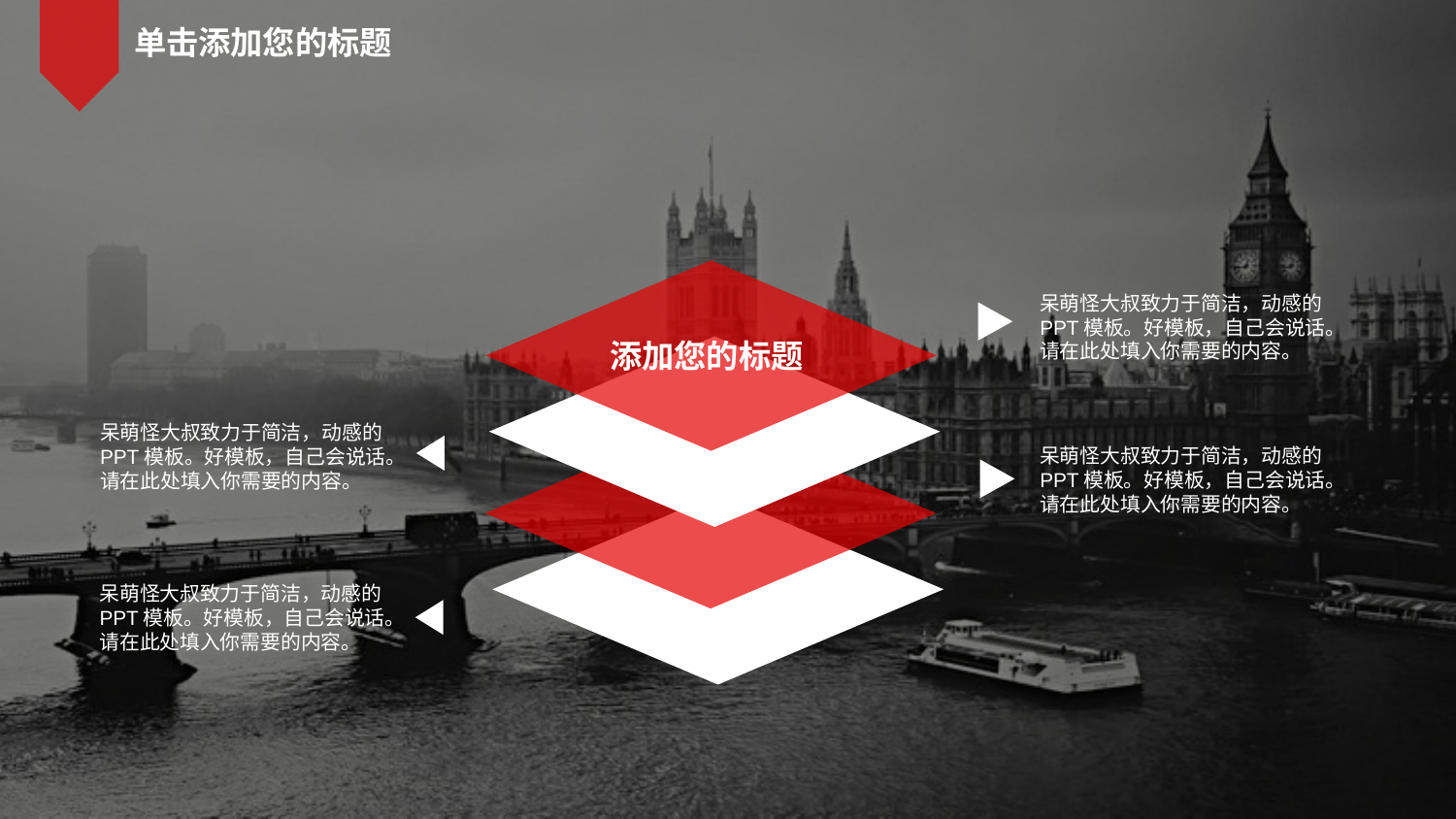

单击添加您的标题

呆萌怪大叔致力于简洁，动感的PPT模板。好模板，自己会说话。请在此处填入你需要的内容。

添加您的标题
呆萌怪大叔致力于简洁，动感的PPT模板。好模板，自己会说话。请在此处填入你需要的内容。
呆萌怪大叔致力于简洁，动感的PPT模板。好模板，自己会说话。请在此处填入你需要的内容。

呆萌怪大叔致力于简洁，动感的PPT模板。好模板，自己会说话。请在此处填入你需要的内容。